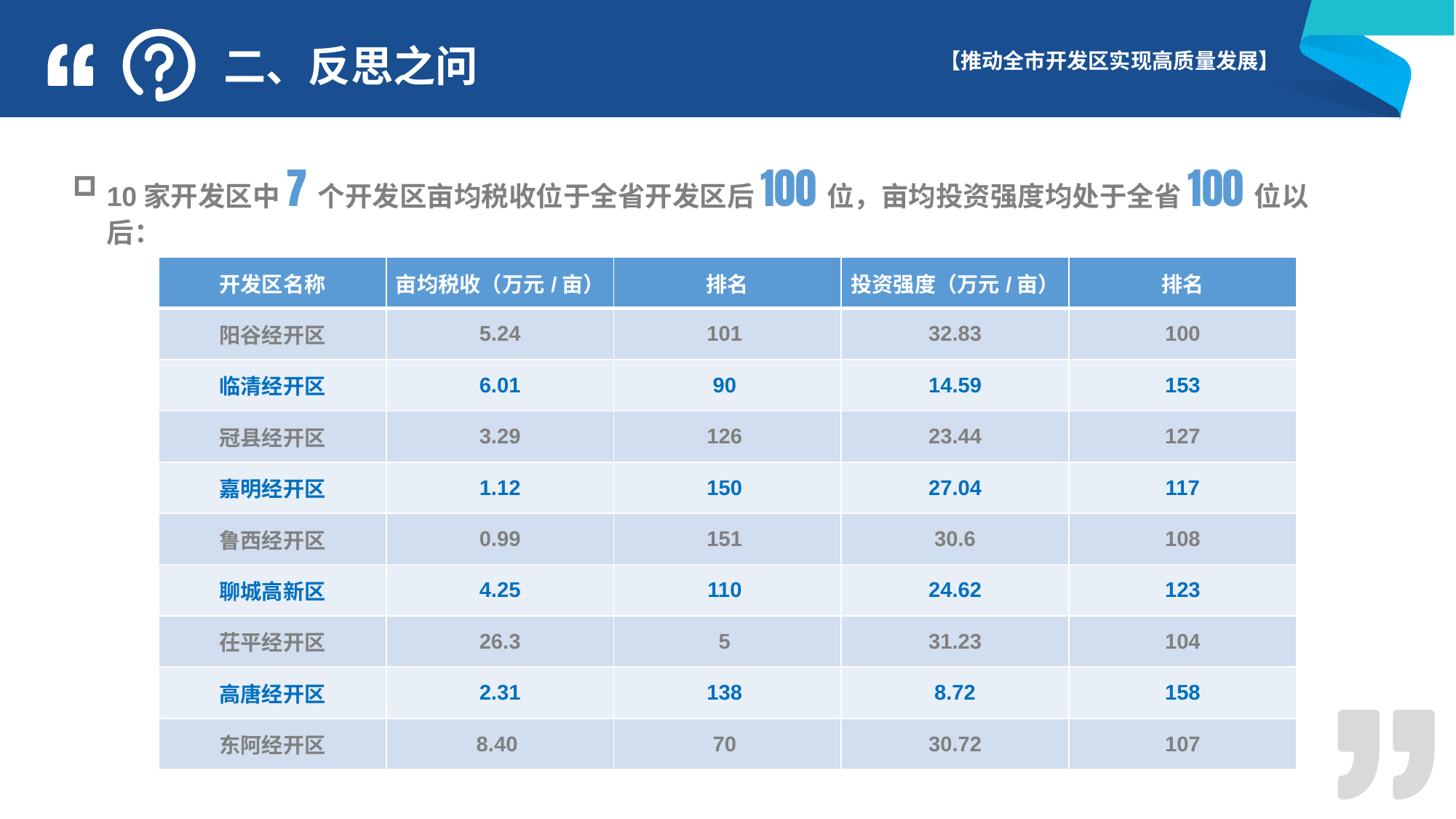

二、反思之问
10家开发区中7个开发区亩均税收位于全省开发区后100位，亩均投资强度均处于全省100位以后：
| 开发区名称 | 亩均税收（万元/亩） | 排名 | 投资强度（万元/亩） | 排名 |
| --- | --- | --- | --- | --- |
| 阳谷经开区 | 5.24 | 101 | 32.83 | 100 |
| 临清经开区 | 6.01 | 90 | 14.59 | 153 |
| 冠县经开区 | 3.29 | 126 | 23.44 | 127 |
| 嘉明经开区 | 1.12 | 150 | 27.04 | 117 |
| 鲁西经开区 | 0.99 | 151 | 30.6 | 108 |
| 聊城高新区 | 4.25 | 110 | 24.62 | 123 |
| 茌平经开区 | 26.3 | 5 | 31.23 | 104 |
| 高唐经开区 | 2.31 | 138 | 8.72 | 158 |
| 东阿经开区 | 8.40 | 70 | 30.72 | 107 |